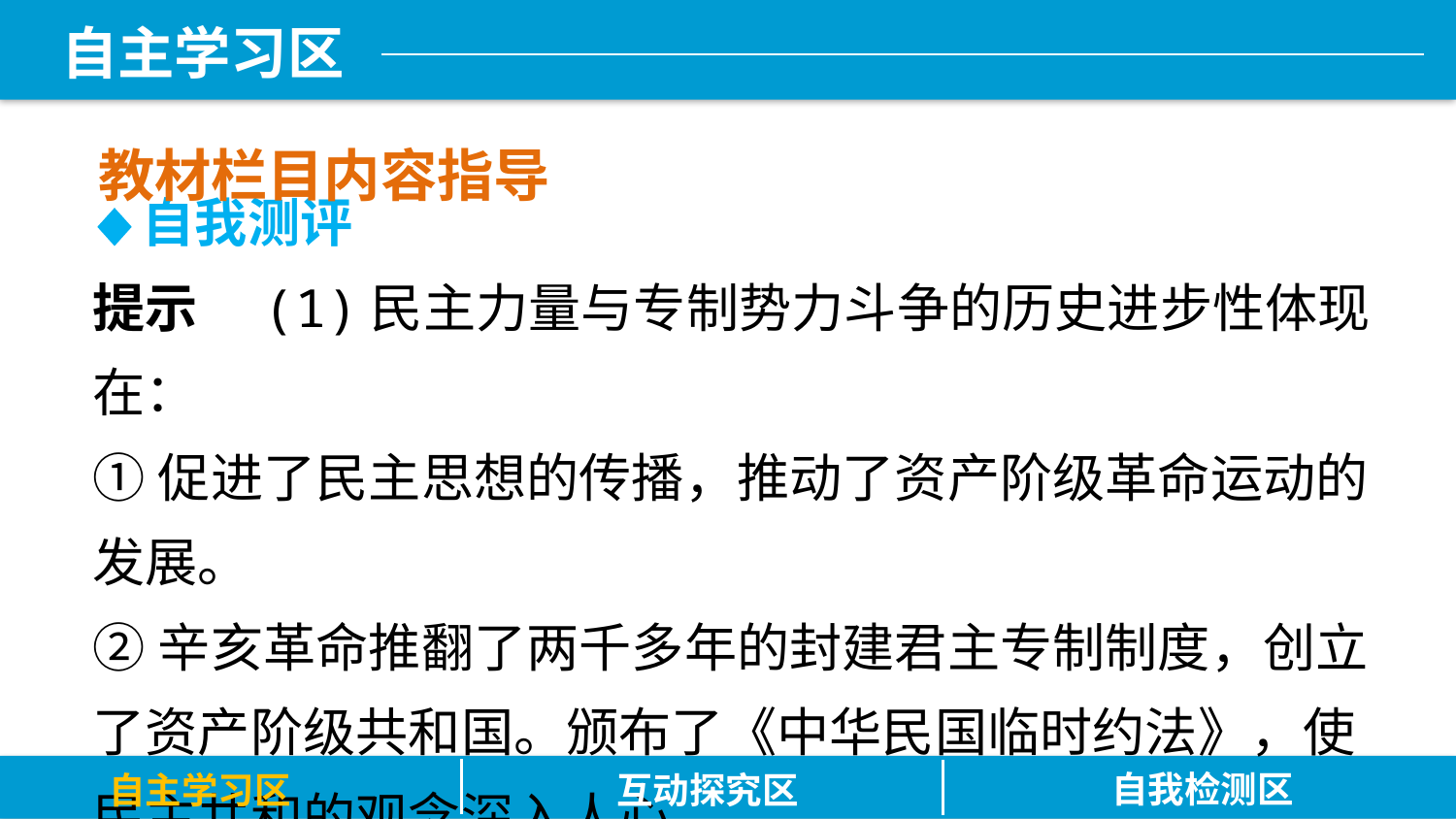

教材栏目内容指导
 自我测评

提示　(1)民主力量与专制势力斗争的历史进步性体现在：
①促进了民主思想的传播，推动了资产阶级革命运动的发展。
②辛亥革命推翻了两千多年的封建君主专制制度，创立了资产阶级共和国。颁布了《中华民国临时约法》，使民主共和的观念深入人心。
自我检测区
自主学习区
互动探究区